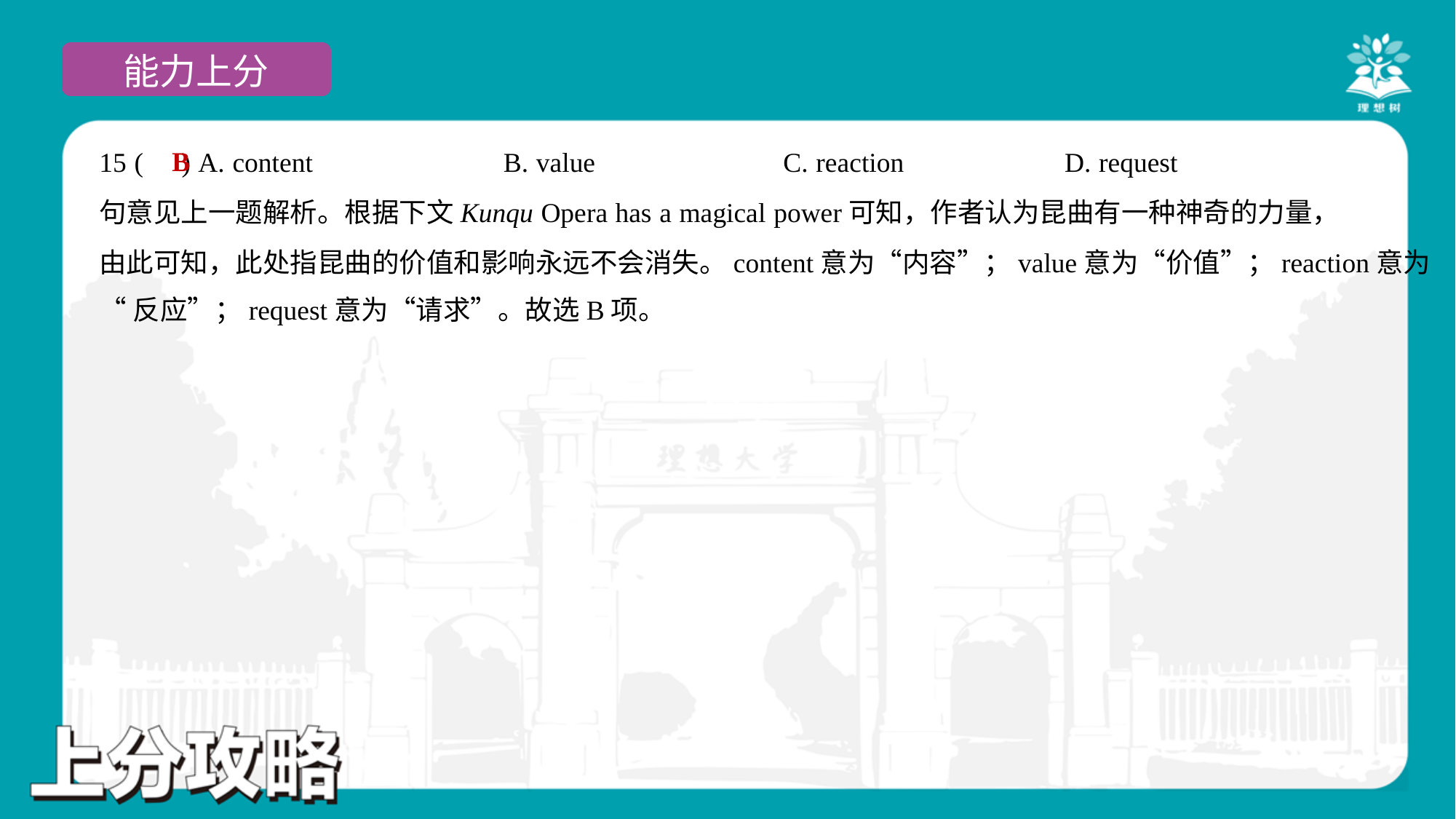

B
15 (     ) A. content	B. value	C. reaction	D. request
句意见上一题解析。根据下文Kunqu Opera has a magical power可知，作者认为昆曲有一种神奇的力量，
由此可知，此处指昆曲的价值和影响永远不会消失。content意为“内容”；value意为“价值”；reaction意为
“反应”；request意为“请求”。故选B项。